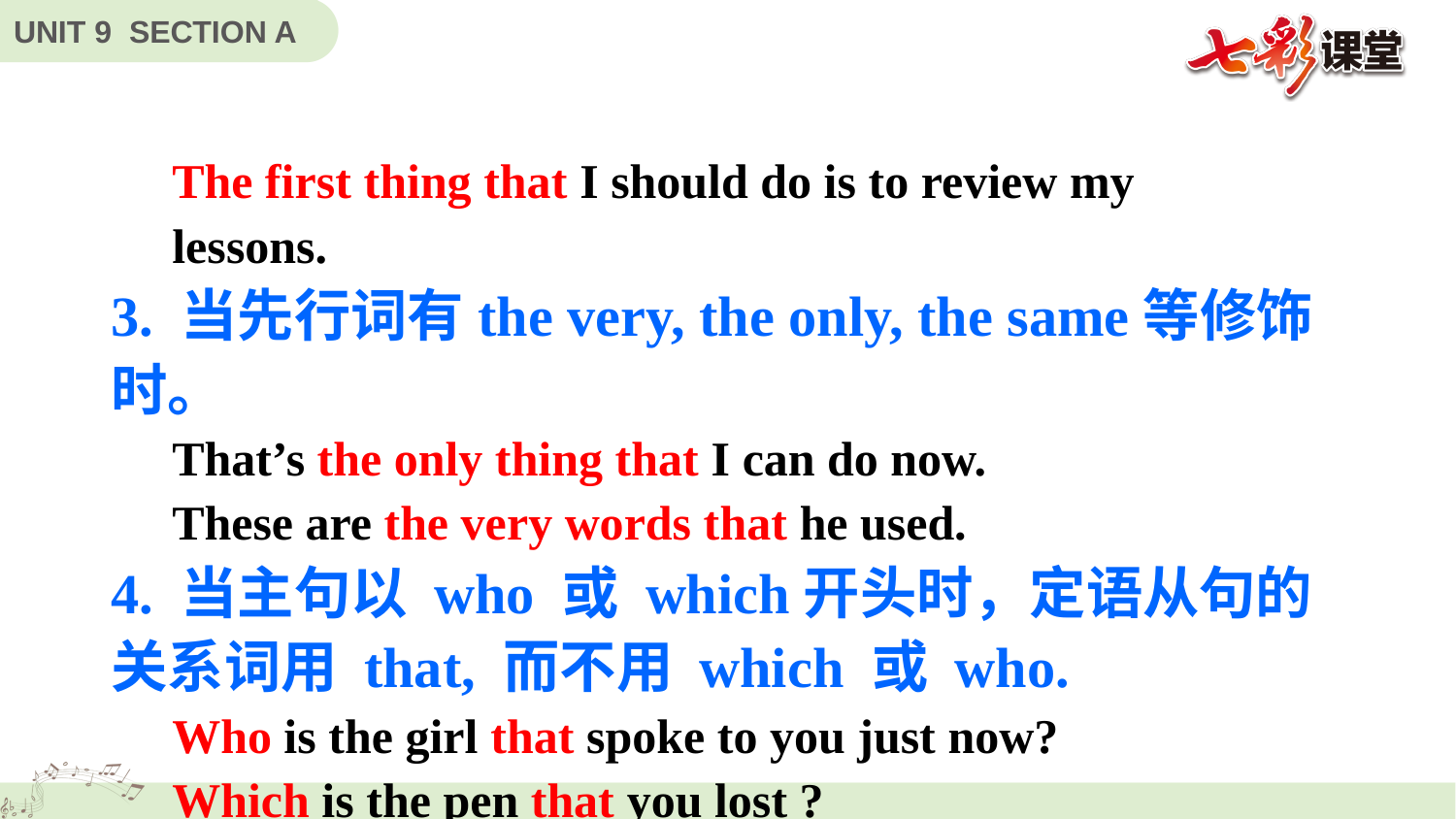

The first thing that I should do is to review my
     lessons.
3. 当先行词有the very, the only, the same等修饰时。
     That’s the only thing that I can do now.
     These are the very words that he used.
4. 当主句以 who 或 which开头时，定语从句的关系词用 that, 而不用 which 或 who.
     Who is the girl that spoke to you just now?
     Which is the pen that you lost ?